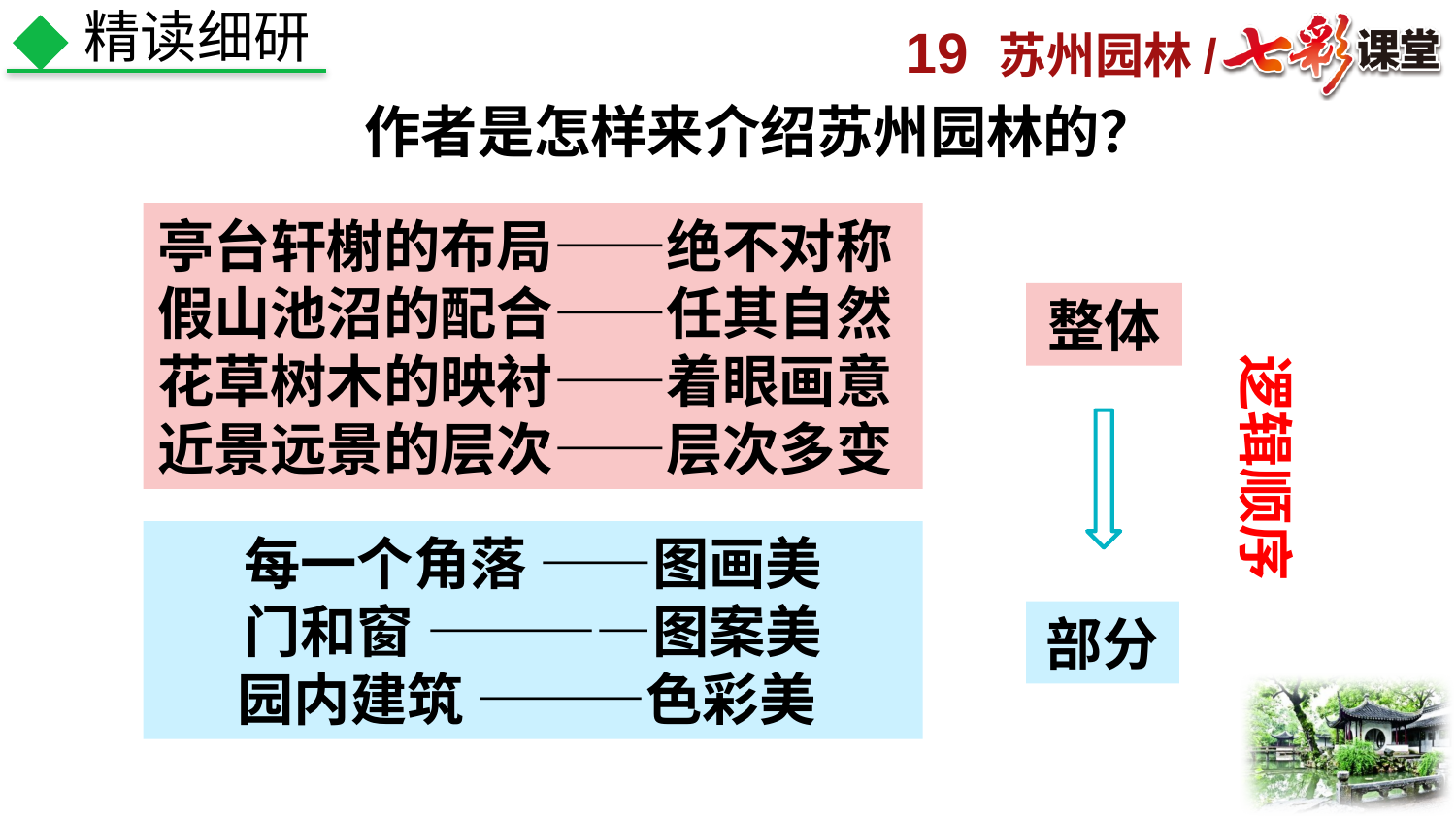

精读细研

    作者是怎样来介绍苏州园林的？
亭台轩榭的布局——绝不对称
假山池沼的配合——任其自然
花草树木的映衬——着眼画意
近景远景的层次——层次多变
整体
逻辑顺序

每一个角落 ——图画美
门和窗 ————图案美
园内建筑 ———色彩美
部分